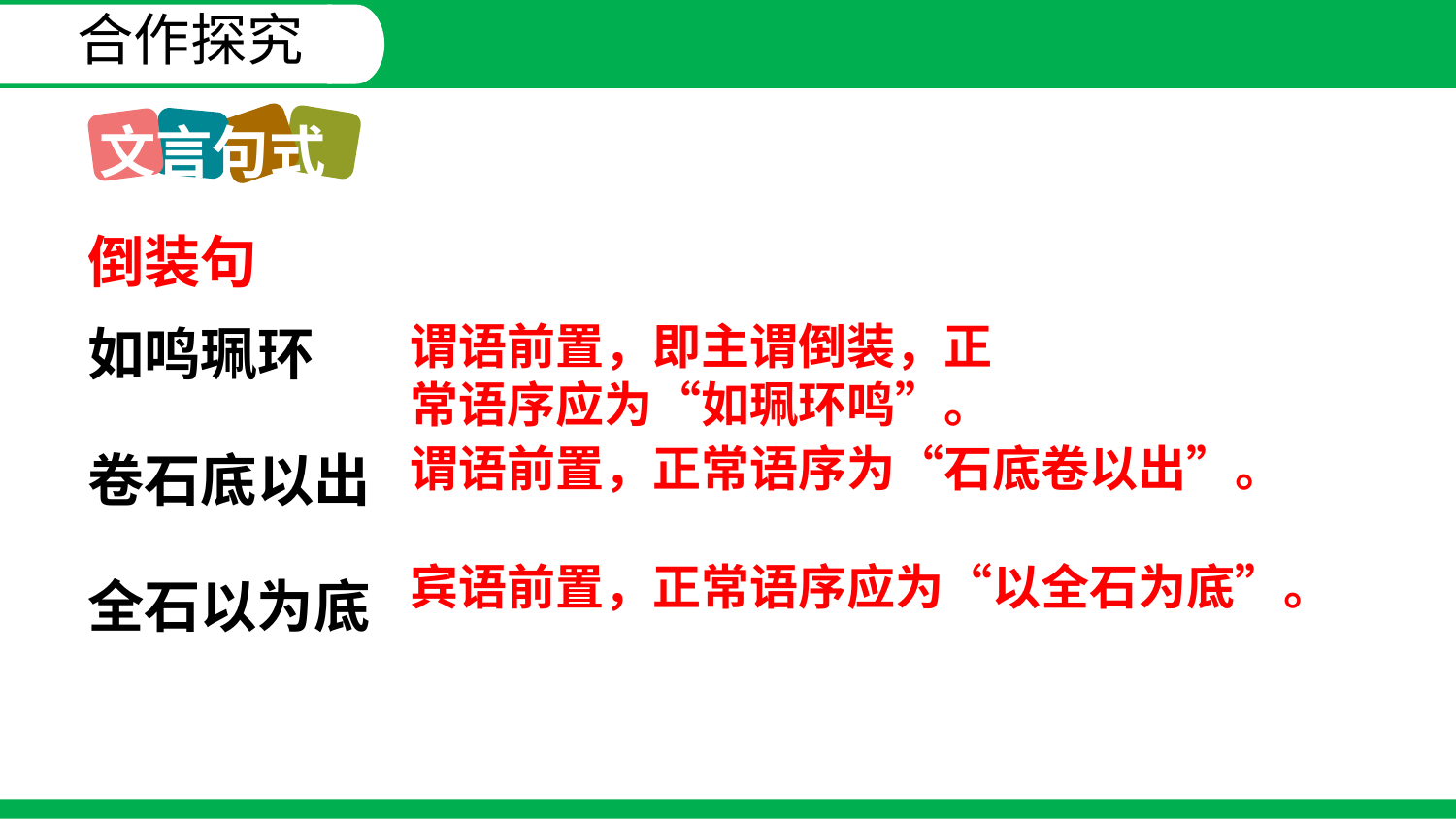

合作探究
文言句式

倒装句
如鸣珮环
卷石底以出
全石以为底
谓语前置，即主谓倒装，正常语序应为“如珮环鸣”。
谓语前置，正常语序为“石底卷以出”。
宾语前置，正常语序应为“以全石为底”。